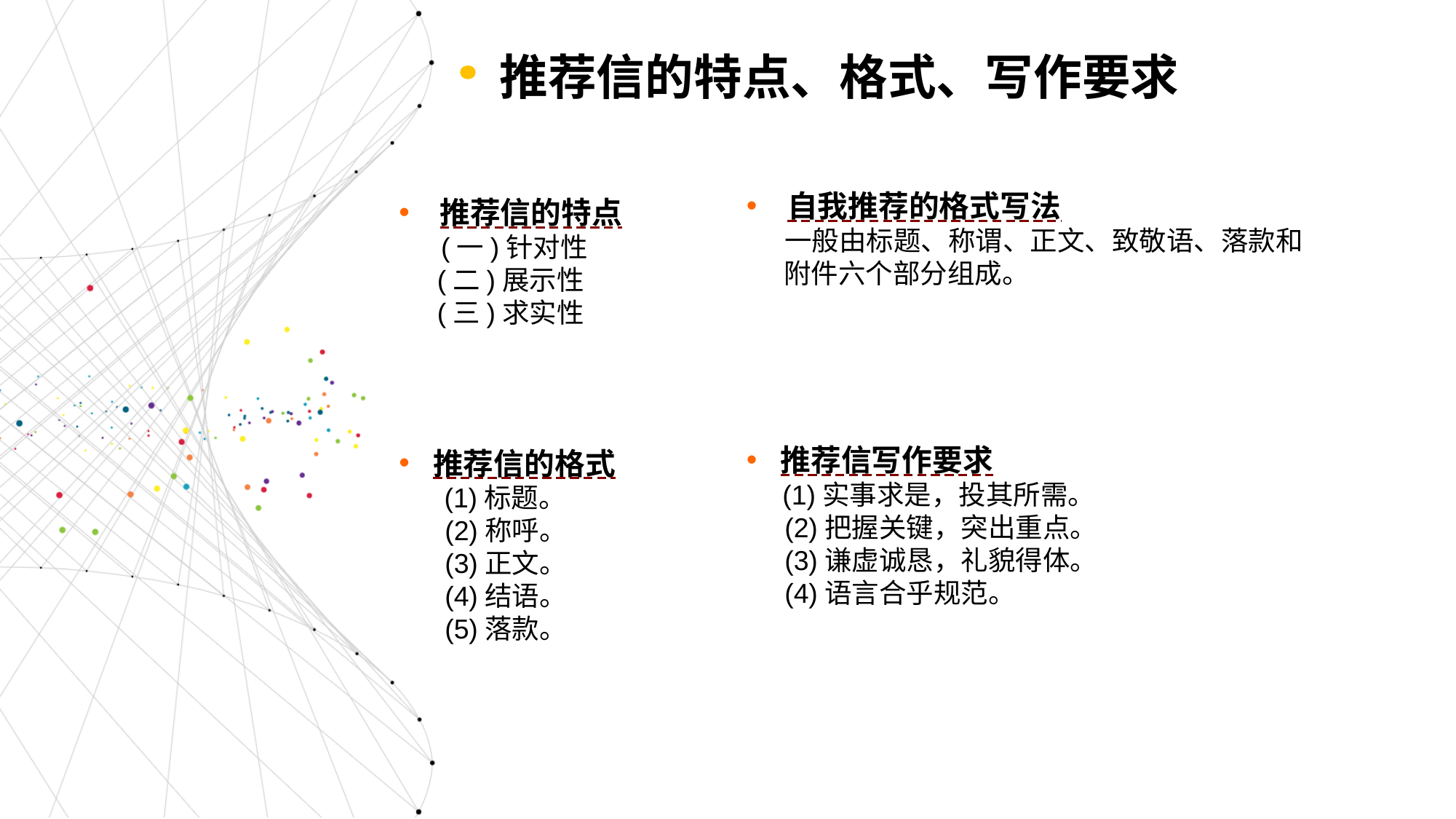

推荐信的特点、格式、写作要求

推荐信的特点
       (一)针对性
     (二)展示性
     (三)求实性

自我推荐的格式写法
       一般由标题、称谓、正文、致敬语、落款和
     附件六个部分组成。

推荐信写作要求
      (1)实事求是，投其所需。
     (2)把握关键，突出重点。
     (3)谦虚诚恳，礼貌得体。
     (4)语言合乎规范。

推荐信的格式
       (1)标题。
      (2)称呼。
      (3)正文。
      (4)结语。
      (5)落款。